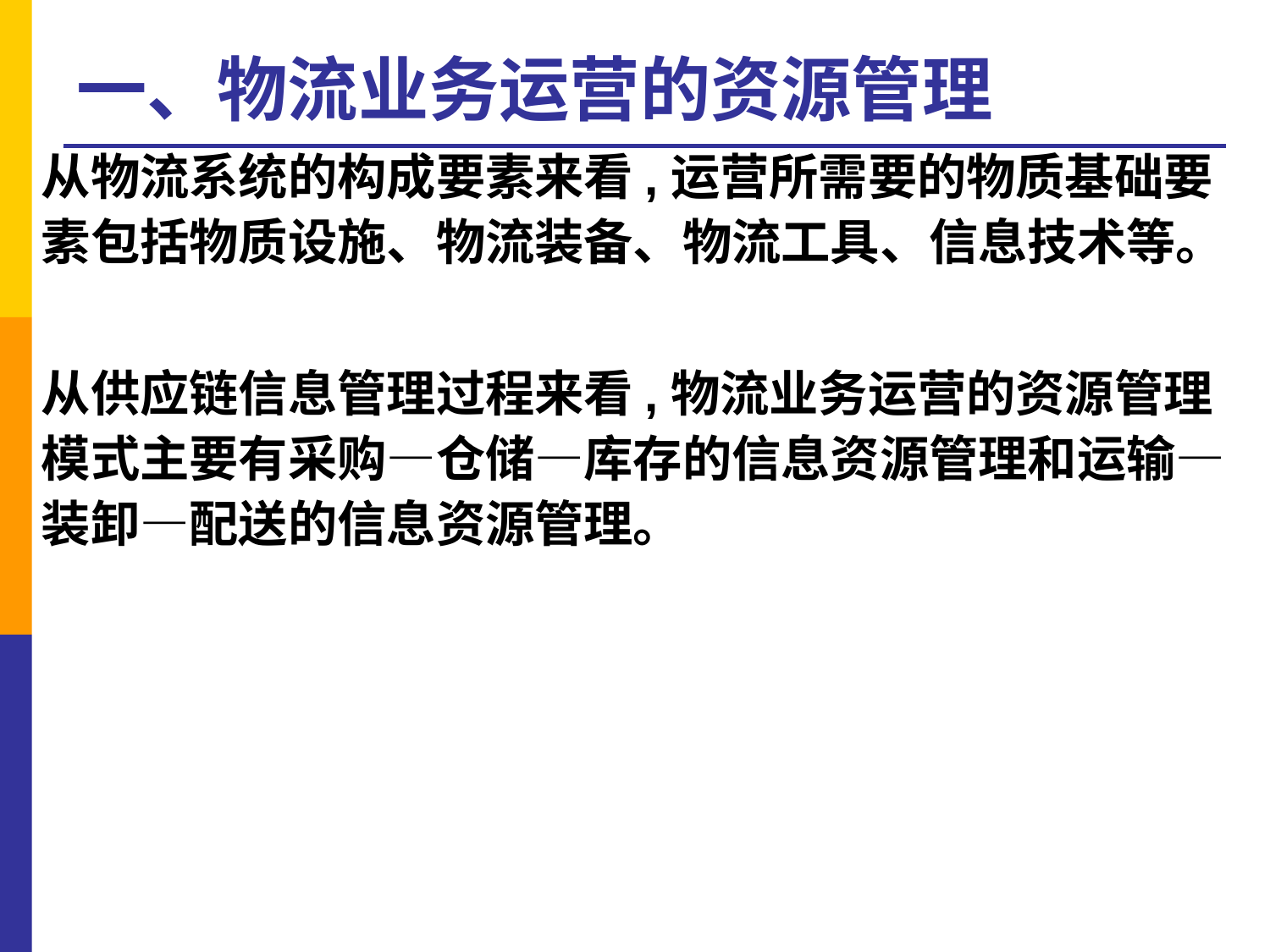

# 一、物流业务运营的资源管理
从物流系统的构成要素来看,运营所需要的物质基础要素包括物质设施、物流装备、物流工具、信息技术等。

从供应链信息管理过程来看,物流业务运营的资源管理模式主要有采购—仓储—库存的信息资源管理和运输—装卸—配送的信息资源管理。